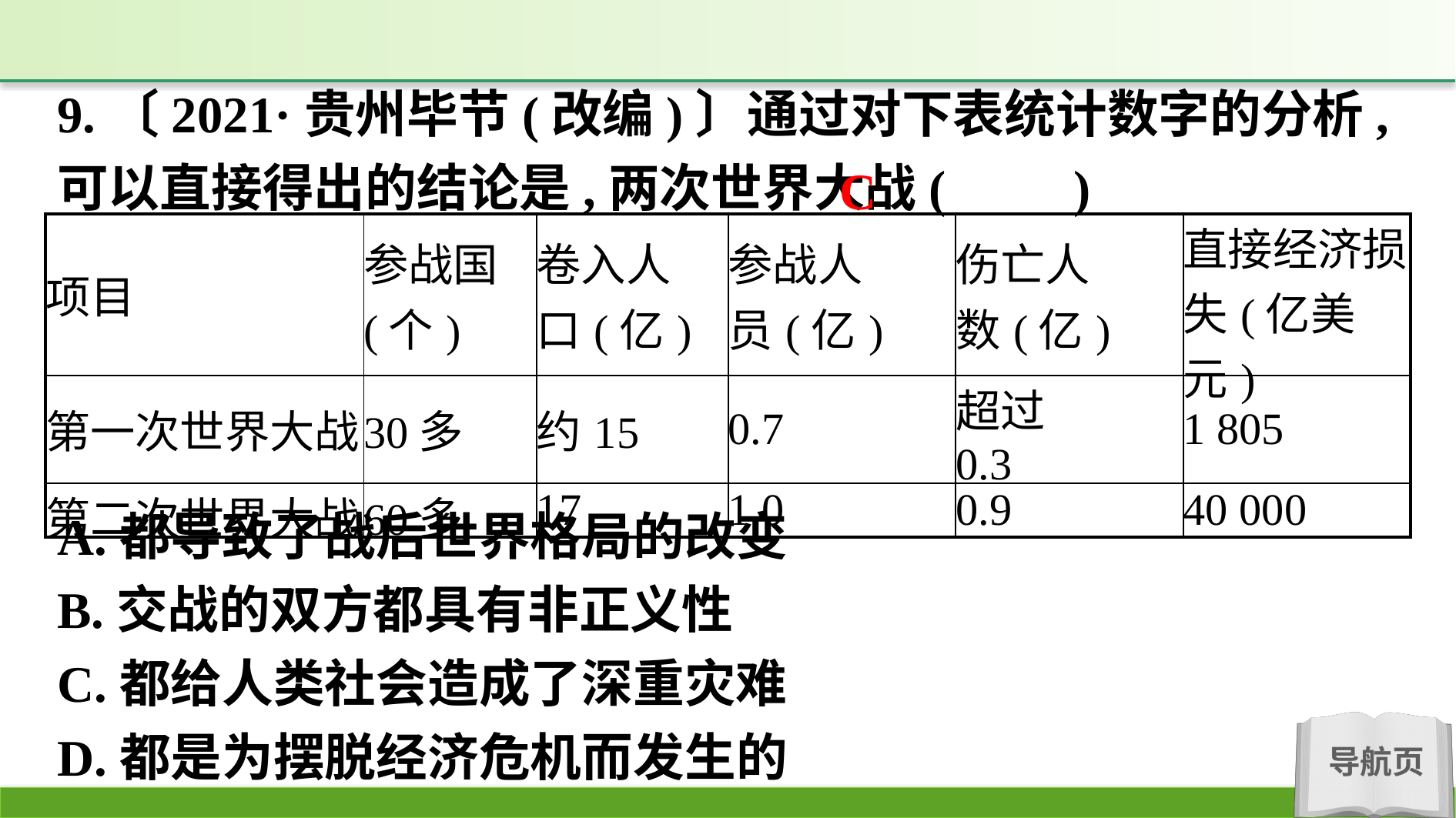

9.〔2021·贵州毕节(改编)〕通过对下表统计数字的分析,可以直接得出的结论是,两次世界大战(　　)
C
| 项目 | 参战国 (个) | 卷入人 口(亿) | 参战人 员(亿) | 伤亡人 数(亿) | 直接经济损失(亿美元) |
| --- | --- | --- | --- | --- | --- |
| 第一次世界大战 | 30多 | 约15 | 0.7 | 超过 0.3 | 1 805 |
| 第二次世界大战 | 60多 | 17 | 1.0 | 0.9 | 40 000 |
A.都导致了战后世界格局的改变
B.交战的双方都具有非正义性
C.都给人类社会造成了深重灾难
D.都是为摆脱经济危机而发生的